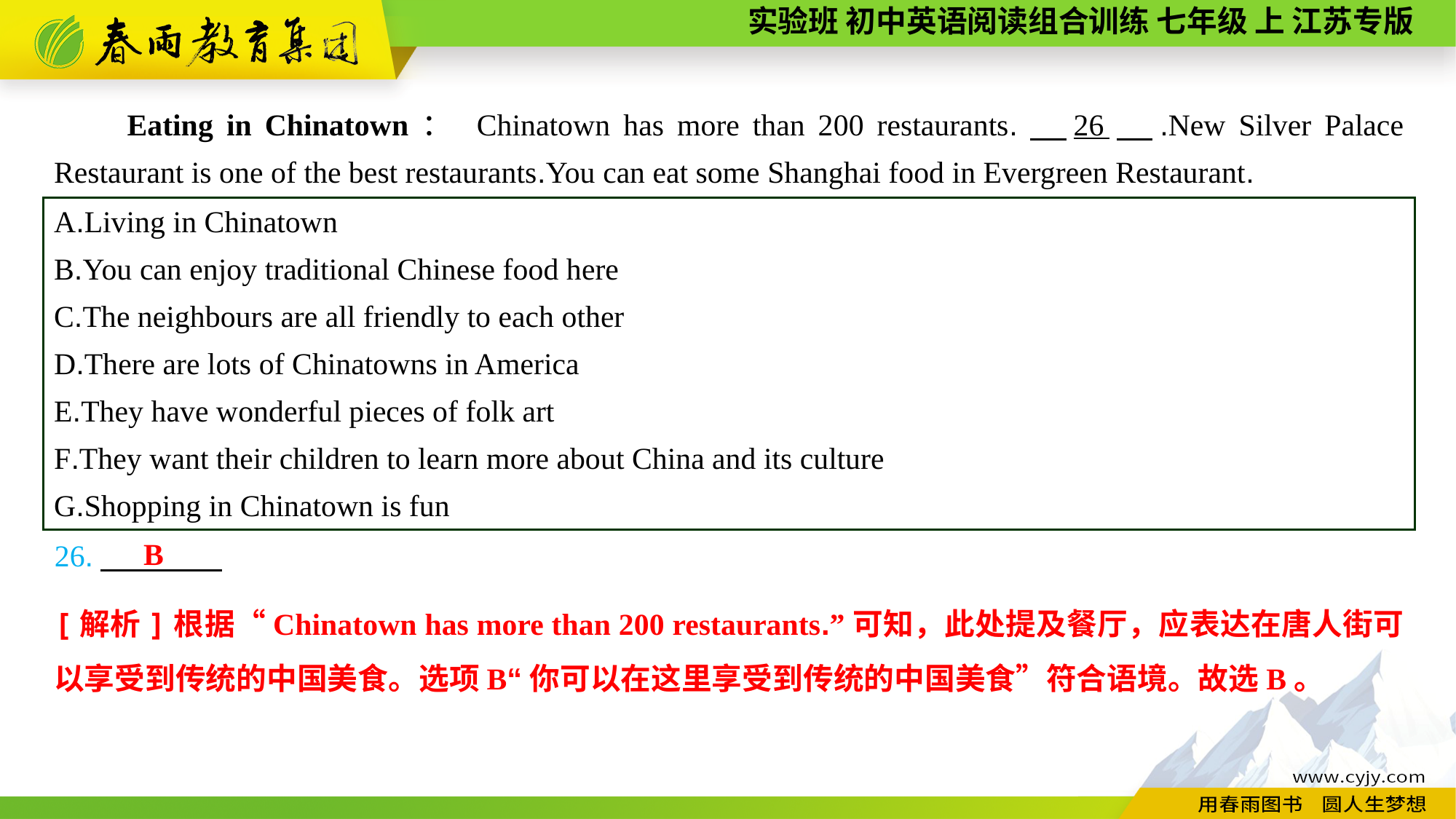

Eating in Chinatown： Chinatown has more than 200 restaurants.　26　.New Silver Palace Restaurant is one of the best restaurants.You can eat some Shanghai food in Evergreen Restaurant.
A.Living in Chinatown
B.You can enjoy traditional Chinese food here
C.The neighbours are all friendly to each other
D.There are lots of Chinatowns in America
E.They have wonderful pieces of folk art
F.They want their children to learn more about China and its culture
G.Shopping in Chinatown is fun

B
26.
[解析]根据“Chinatown has more than 200 restaurants.”可知，此处提及餐厅，应表达在唐人街可以享受到传统的中国美食。选项B“你可以在这里享受到传统的中国美食”符合语境。故选B。